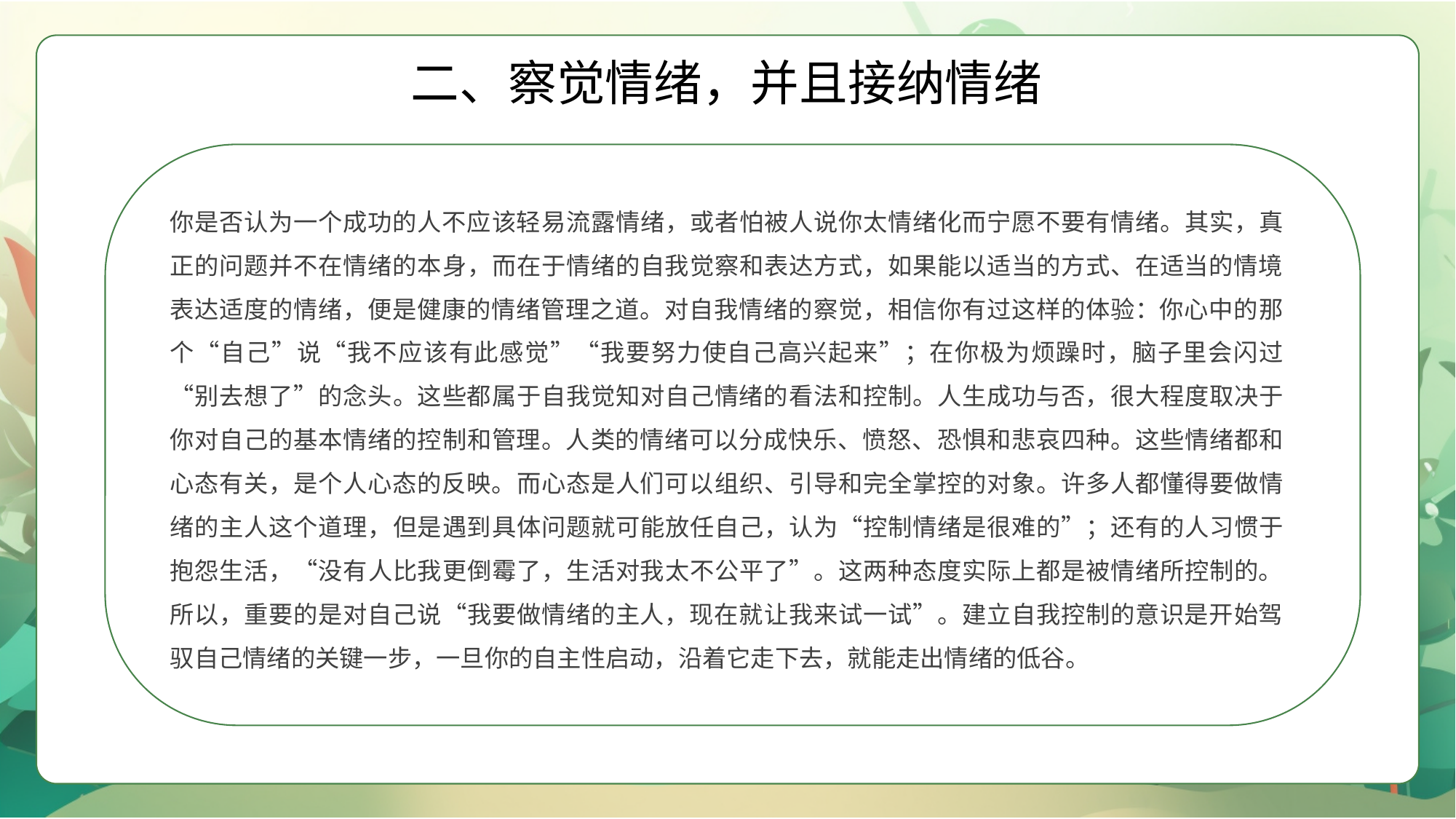

二、察觉情绪，并且接纳情绪

你是否认为一个成功的人不应该轻易流露情绪，或者怕被人说你太情绪化而宁愿不要有情绪。其实，真正的问题并不在情绪的本身，而在于情绪的自我觉察和表达方式，如果能以适当的方式、在适当的情境表达适度的情绪，便是健康的情绪管理之道。对自我情绪的察觉，相信你有过这样的体验：你心中的那个“自己”说“我不应该有此感觉”“我要努力使自己高兴起来”；在你极为烦躁时，脑子里会闪过“别去想了”的念头。这些都属于自我觉知对自己情绪的看法和控制。人生成功与否，很大程度取决于你对自己的基本情绪的控制和管理。人类的情绪可以分成快乐、愤怒、恐惧和悲哀四种。这些情绪都和心态有关，是个人心态的反映。而心态是人们可以组织、引导和完全掌控的对象。许多人都懂得要做情绪的主人这个道理，但是遇到具体问题就可能放任自己，认为“控制情绪是很难的”；还有的人习惯于抱怨生活，“没有人比我更倒霉了，生活对我太不公平了”。这两种态度实际上都是被情绪所控制的。所以，重要的是对自己说“我要做情绪的主人，现在就让我来试一试”。建立自我控制的意识是开始驾驭自己情绪的关键一步，一旦你的自主性启动，沿着它走下去，就能走出情绪的低谷。